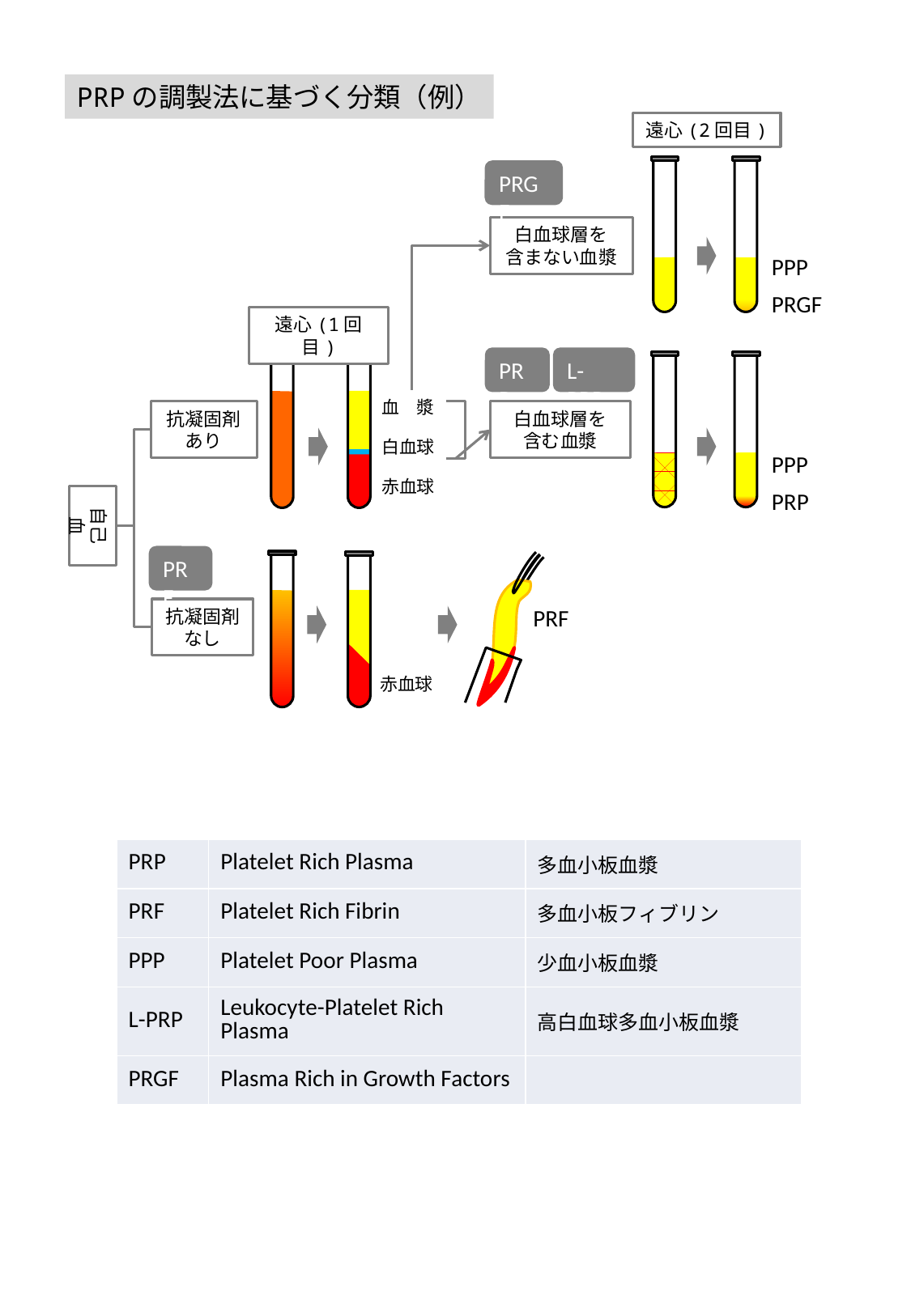

PRPの調製法に基づく分類（例）
遠心(2回目)

PRGF
白血球層を
含まない血漿

PPP
PRGF
遠心(1回目)
L-PRP
PRP

血　漿
抗凝固剤
あり

白血球層を
含む血漿

白血球
PPP
赤血球
PRP
自己血
PRF

PRF
抗凝固剤
なし

赤血球
| PRP | Platelet Rich Plasma | 多血小板血漿 |
| --- | --- | --- |
| PRF | Platelet Rich Fibrin | 多血小板フィブリン |
| PPP | Platelet Poor Plasma | 少血小板血漿 |
| L-PRP | Leukocyte-Platelet Rich Plasma | 高白血球多血小板血漿 |
| PRGF | Plasma Rich in Growth Factors |  |